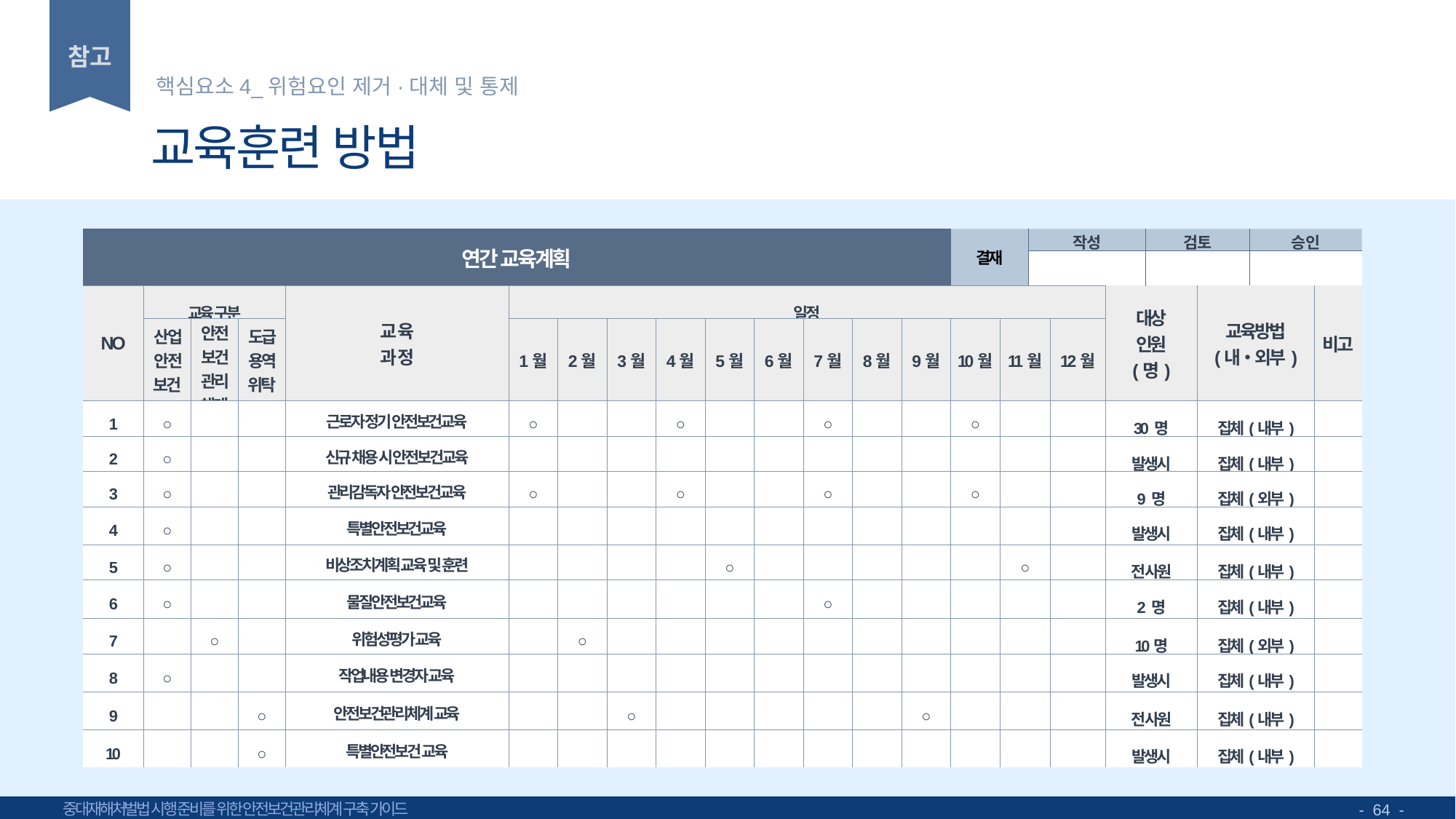

핵심요소4_위험요인 제거·대체 및 통제
# 교육훈련 방법
| 연간 교육계획 |  |  |  |  |  |  |  |  |  |  |  |  |  | 결재 |  | 작 성 |  |  | 검 토 |  | 승 인 |  |
| --- | --- | --- | --- | --- | --- | --- | --- | --- | --- | --- | --- | --- | --- | --- | --- | --- | --- | --- | --- | --- | --- | --- |
|  |  |  |  |  |  |  |  |  |  |  |  |  |  |  |  |  |  |  |  |  |  |  |
| NO | 교육 구분 |  |  | 교 육 과 정 | 일정 |  |  |  |  |  |  |  |  |  |  |  |  | 대상 인원 (명) |  | 교육방법 (내‧외부) |  | 비고 |
|  | 산업안전보건 | 안전보건관리체계 | 도급 용역 위탁 |  | 1월 | 2월 | 3월 | 4월 | 5월 | 6월 | 7월 | 8월 | 9월 | 10월 | 11월 |  | 12월 |  |  |  |  |  |
| 1 | ○ |  |  | 근로자 정기 안전보건교육 | ○ |  |  | ○ |  |  | ○ |  |  | ○ |  |  |  | 30 명 |  | 집체(내부) |  |  |
| 2 | ○ |  |  | 신규 채용 시 안전보건교육 |  |  |  |  |  |  |  |  |  |  |  |  |  | 발생시 |  | 집체(내부) |  |  |
| 3 | ○ |  |  | 관리감독자 안전보건교육 | ○ |  |  | ○ |  |  | ○ |  |  | ○ |  |  |  | 9 명 |  | 집체(외부) |  |  |
| 4 | ○ |  |  | 특별안전보건교육 |  |  |  |  |  |  |  |  |  |  |  |  |  | 발생시 |  | 집체(내부) |  |  |
| 5 | ○ |  |  | 비상조치계획 교육 및 훈련 |  |  |  |  | ○ |  |  |  |  |  | ○ |  |  | 전 사원 |  | 집체(내부) |  |  |
| 6 | ○ |  |  | 물질안전보건교육 |  |  |  |  |  |  | ○ |  |  |  |  |  |  | 2 명 |  | 집체(내부) |  |  |
| 7 |  | ○ |  | 위험성평가 교육 |  | ○ |  |  |  |  |  |  |  |  |  |  |  | 10명 |  | 집체(외부) |  |  |
| 8 | ○ |  |  | 작업내용 변경자 교육 |  |  |  |  |  |  |  |  |  |  |  |  |  | 발생시 |  | 집체(내부) |  |  |
| 9 |  |  | ○ | 안전보건관리체계 교육 |  |  | ○ |  |  |  |  |  | ○ |  |  |  |  | 전 사원 |  | 집체(내부) |  |  |
| 10 |  |  | ○ | 특별안전보건 교육 |  |  |  |  |  |  |  |  |  |  |  |  |  | 발생시 |  | 집체(내부) |  |  |
-  64  -